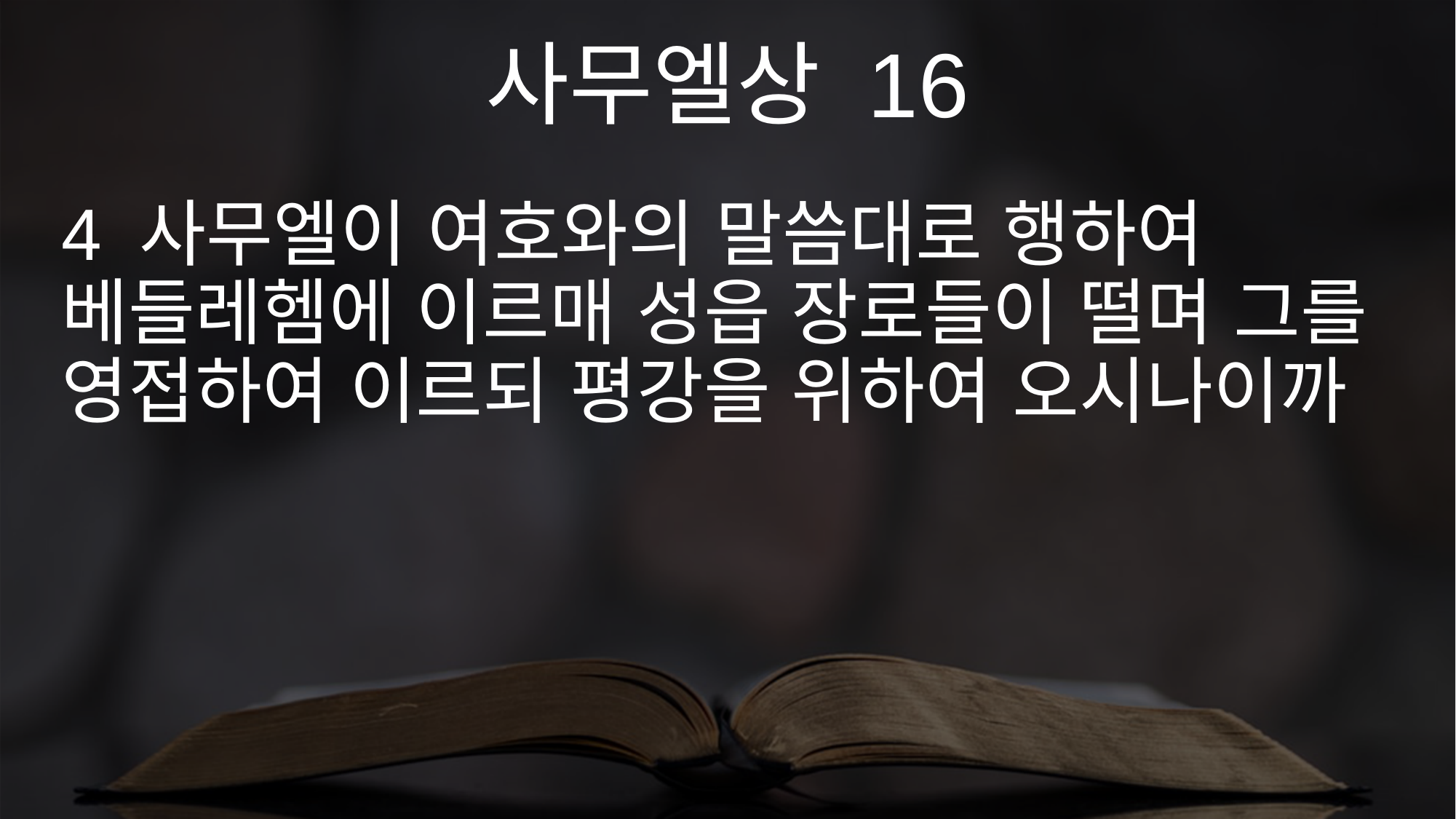

사무엘상 16
4 사무엘이 여호와의 말씀대로 행하여 베들레헴에 이르매 성읍 장로들이 떨며 그를 영접하여 이르되 평강을 위하여 오시나이까